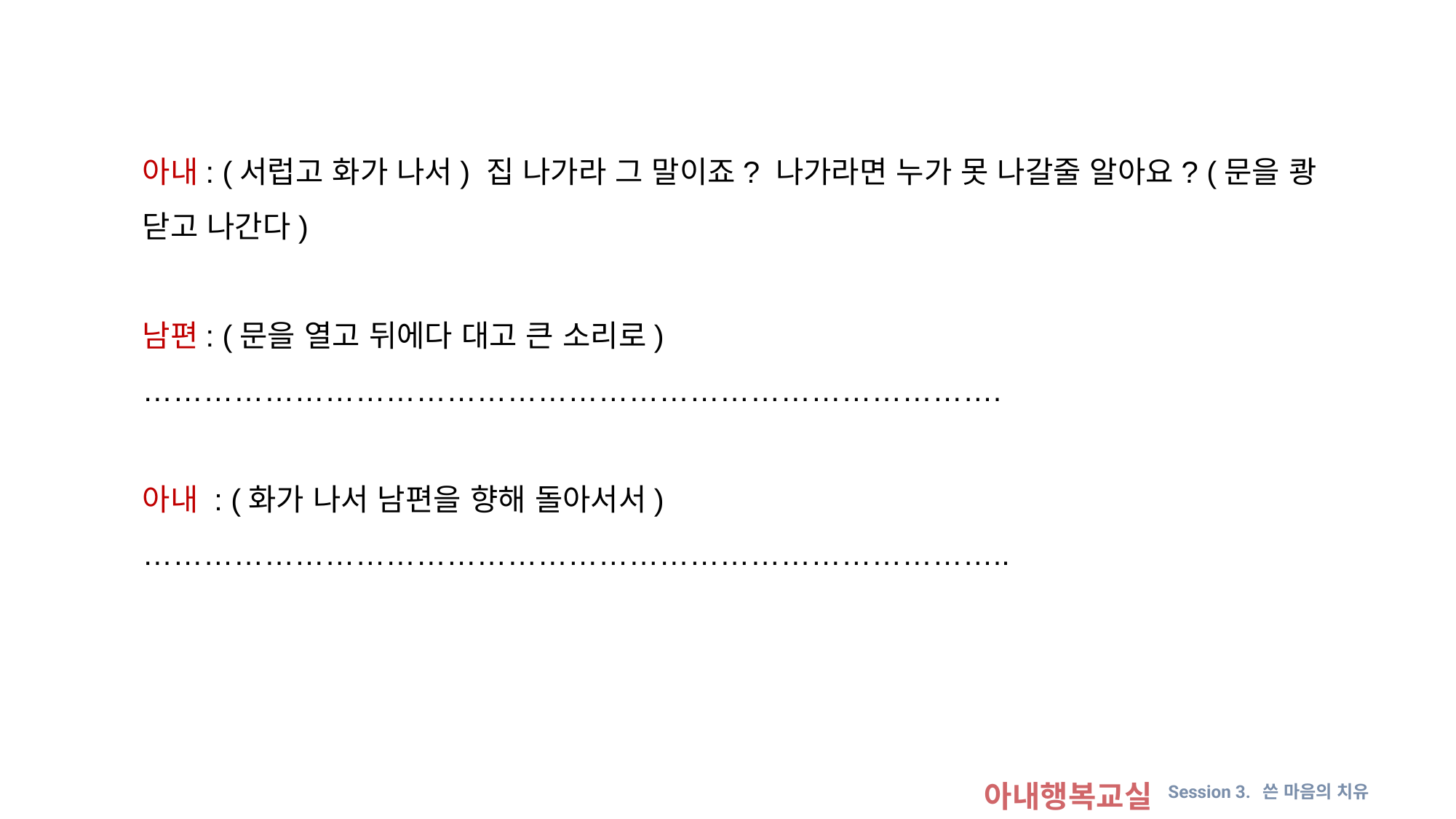

아내: (서럽고 화가 나서) 집 나가라 그 말이죠? 나가라면 누가 못 나갈줄 알아요? (문을 쾅 닫고 나간다)
남편: (문을 열고 뒤에다 대고 큰 소리로) ………………………………………………………………………….

아내 : (화가 나서 남편을 향해 돌아서서) …………………………………………………………………………..
아내행복교실 Session 3. 쓴 마음의 치유